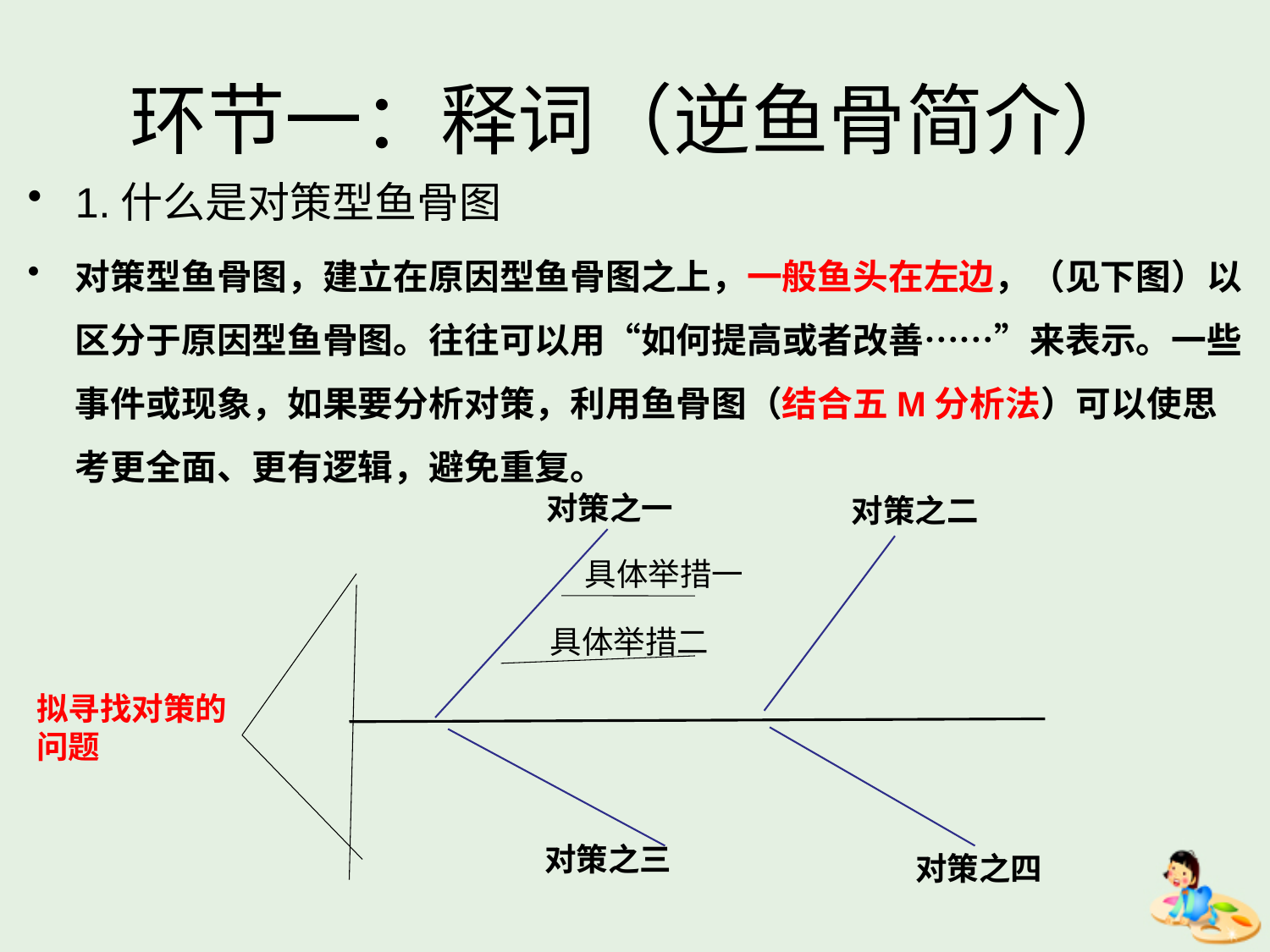

# 环节一：释词（逆鱼骨简介）
1.什么是对策型鱼骨图
对策型鱼骨图，建立在原因型鱼骨图之上，一般鱼头在左边，（见下图）以区分于原因型鱼骨图。往往可以用“如何提高或者改善……”来表示。一些事件或现象，如果要分析对策，利用鱼骨图（结合五M分析法）可以使思考更全面、更有逻辑，避免重复。

对策之一
对策之二
具体举措一
具体举措二
拟寻找对策的问题
对策之三
对策之四